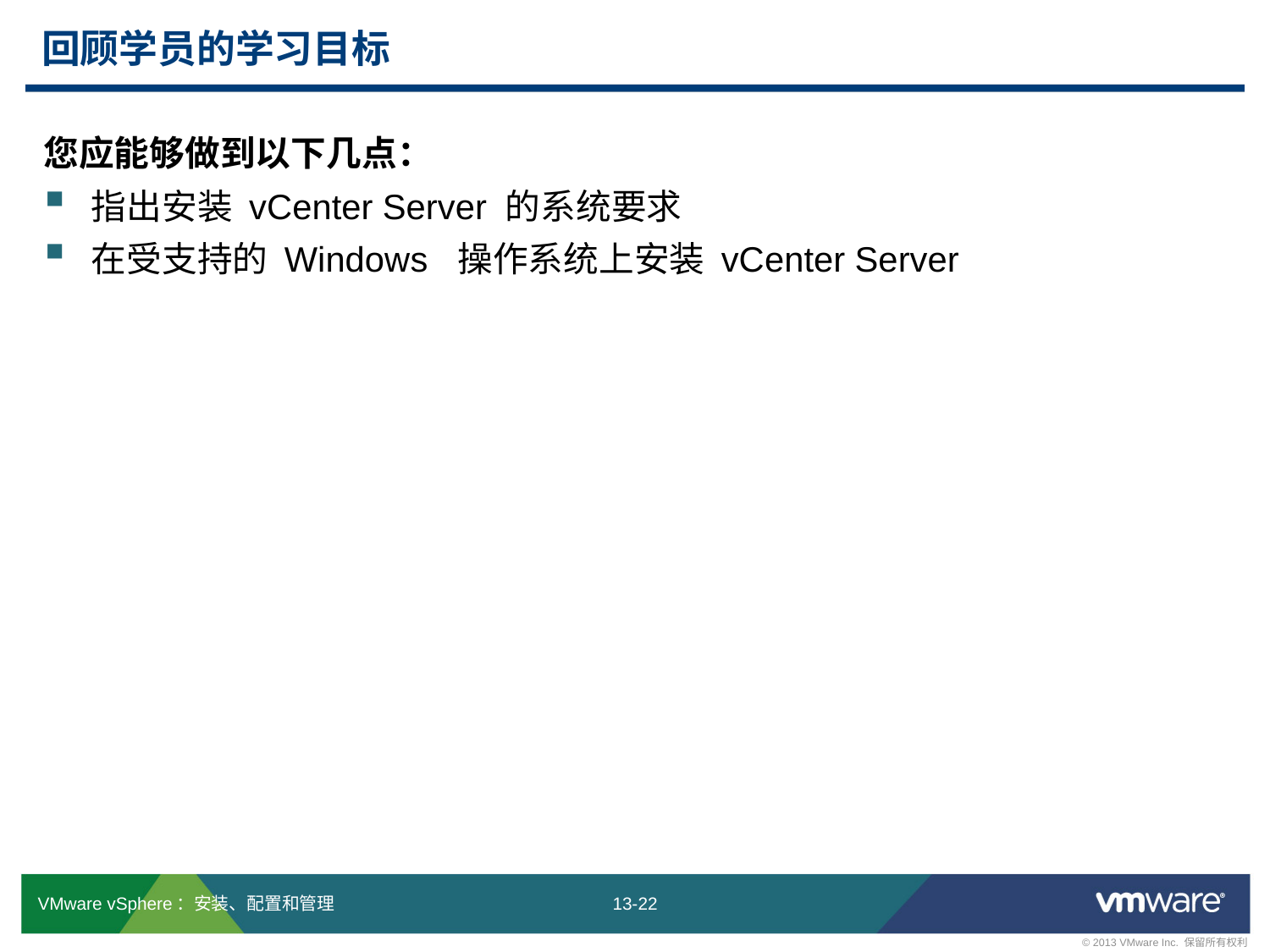

# 回顾学员的学习目标
您应能够做到以下几点：
指出安装 vCenter Server 的系统要求
在受支持的 Windows 操作系统上安装 vCenter Server